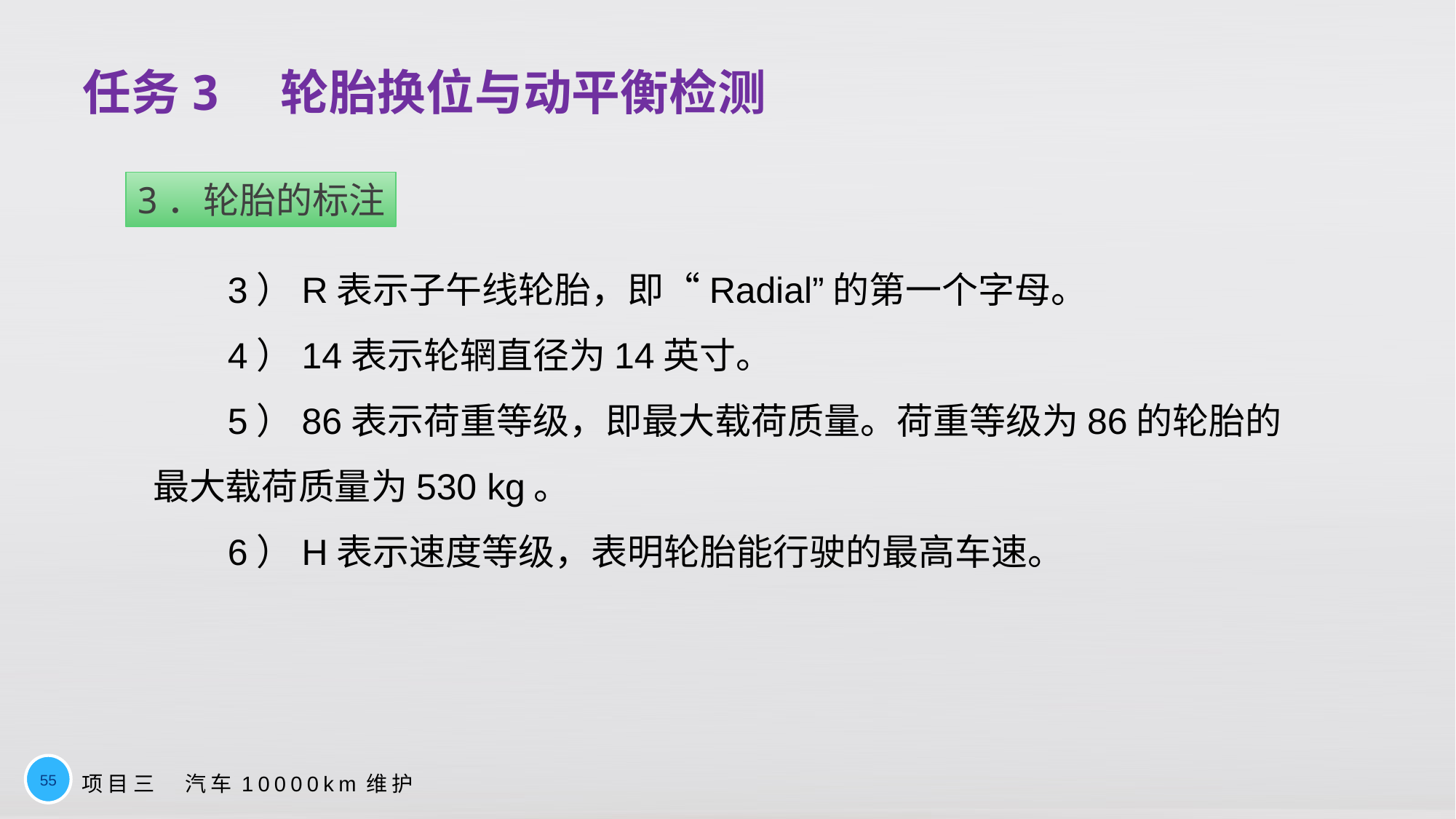

# 任务3　轮胎换位与动平衡检测
3．轮胎的标注
3）R表示子午线轮胎，即“Radial”的第一个字母。
4）14表示轮辋直径为14英寸。
5）86表示荷重等级，即最大载荷质量。荷重等级为86的轮胎的最大载荷质量为530 kg。
6）H表示速度等级，表明轮胎能行驶的最高车速。
55